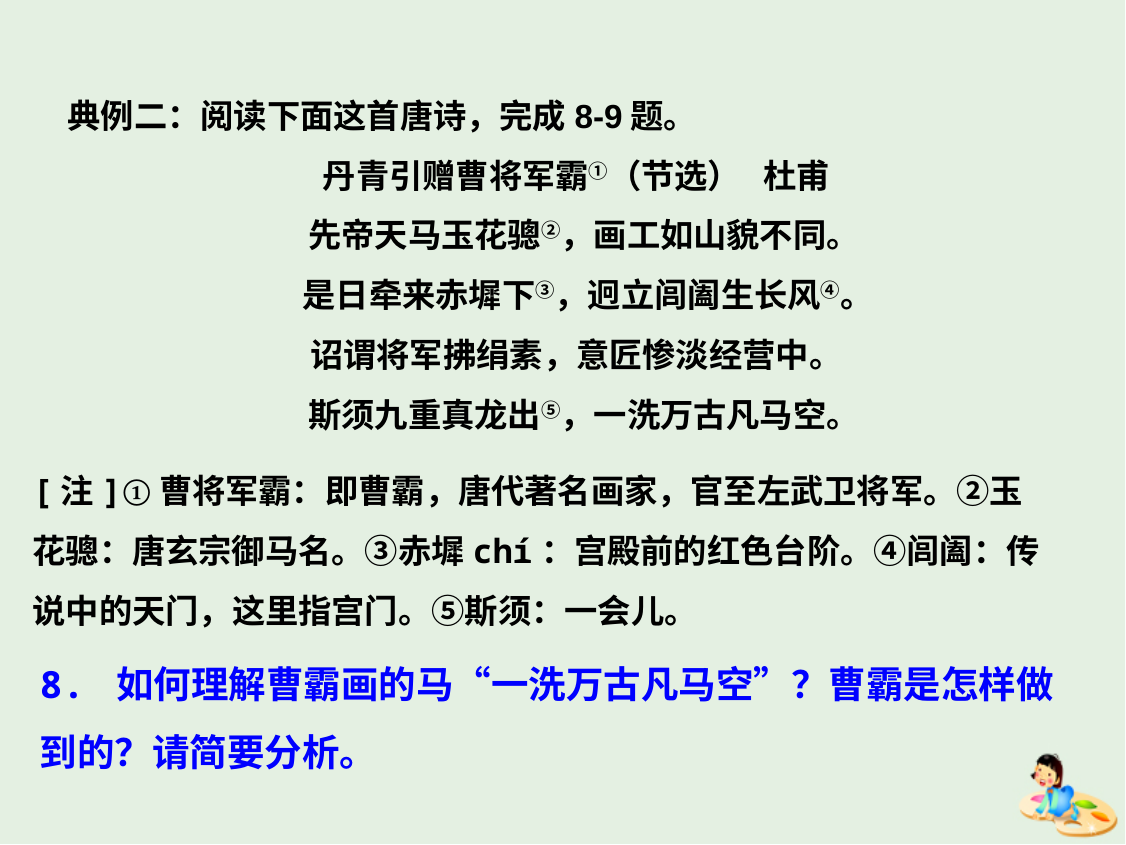

典例二：阅读下面这首唐诗，完成8-9题。
丹青引赠曹将军霸①（节选）   杜甫
 先帝天马玉花骢②，画工如山貌不同。
  是日牵来赤墀下③，迥立闾阖生长风④。
诏谓将军拂绢素，意匠惨淡经营中。
 斯须九重真龙出⑤，一洗万古凡马空。

[注]①曹将军霸：即曹霸，唐代著名画家，官至左武卫将军。②玉花骢：唐玄宗御马名。③赤墀chí：宫殿前的红色台阶。④闾阖：传说中的天门，这里指宫门。⑤斯须：一会儿。

8. 如何理解曹霸画的马“一洗万古凡马空”？曹霸是怎样做到的？请简要分析。